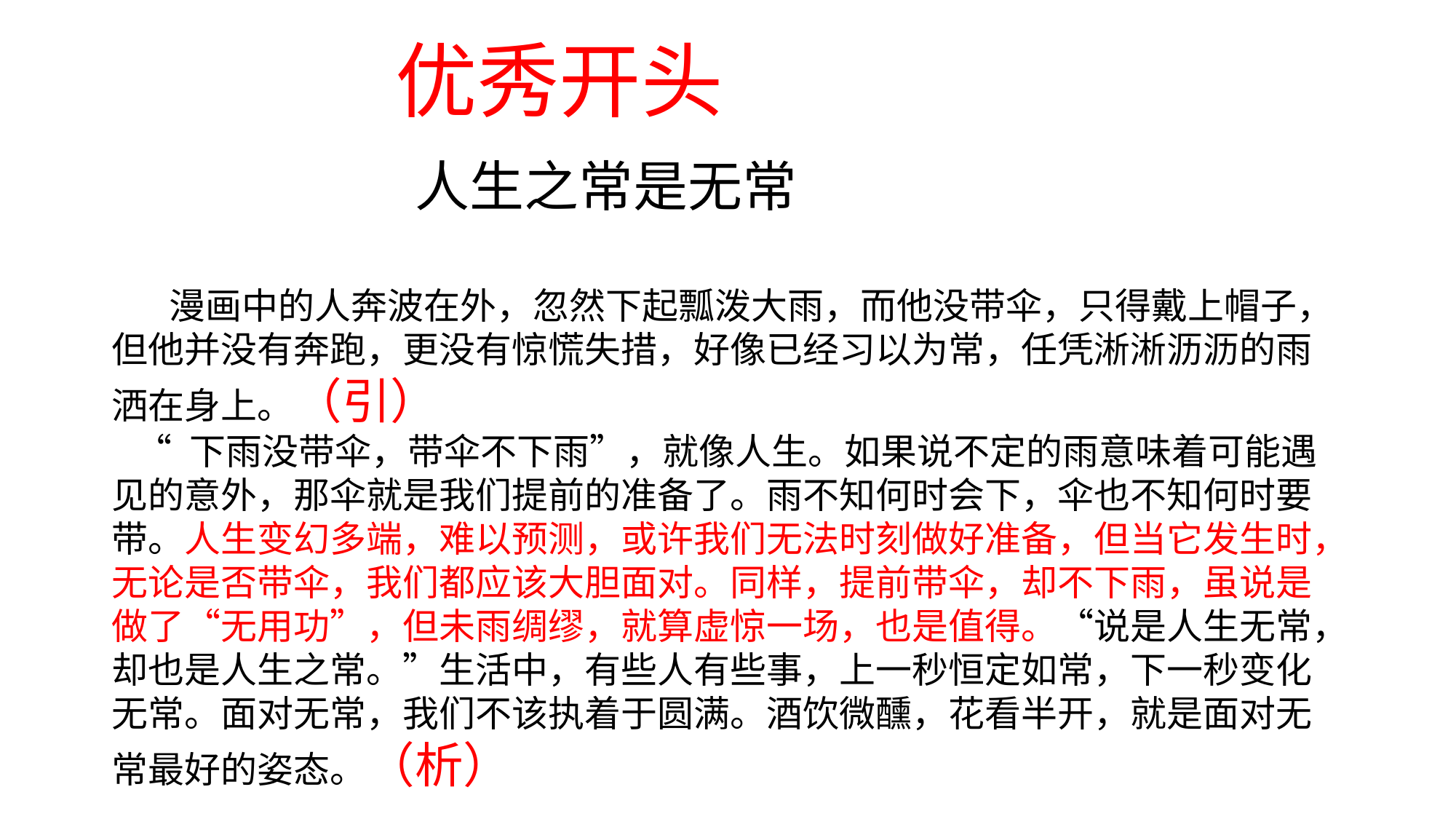

优秀开头
                                              人生之常是无常

      漫画中的人奔波在外，忽然下起瓢泼大雨，而他没带伞，只得戴上帽子，但他并没有奔跑，更没有惊慌失措，好像已经习以为常，任凭淅淅沥沥的雨洒在身上。（引）
   “ 下雨没带伞，带伞不下雨”，就像人生。如果说不定的雨意味着可能遇见的意外，那伞就是我们提前的准备了。雨不知何时会下，伞也不知何时要带。人生变幻多端，难以预测，或许我们无法时刻做好准备，但当它发生时，无论是否带伞，我们都应该大胆面对。同样，提前带伞，却不下雨，虽说是做了“无用功”，但未雨绸缪，就算虚惊一场，也是值得。“说是人生无常，却也是人生之常。”生活中，有些人有些事，上一秒恒定如常，下一秒变化无常。面对无常，我们不该执着于圆满。酒饮微醺，花看半开，就是面对无常最好的姿态。（析）